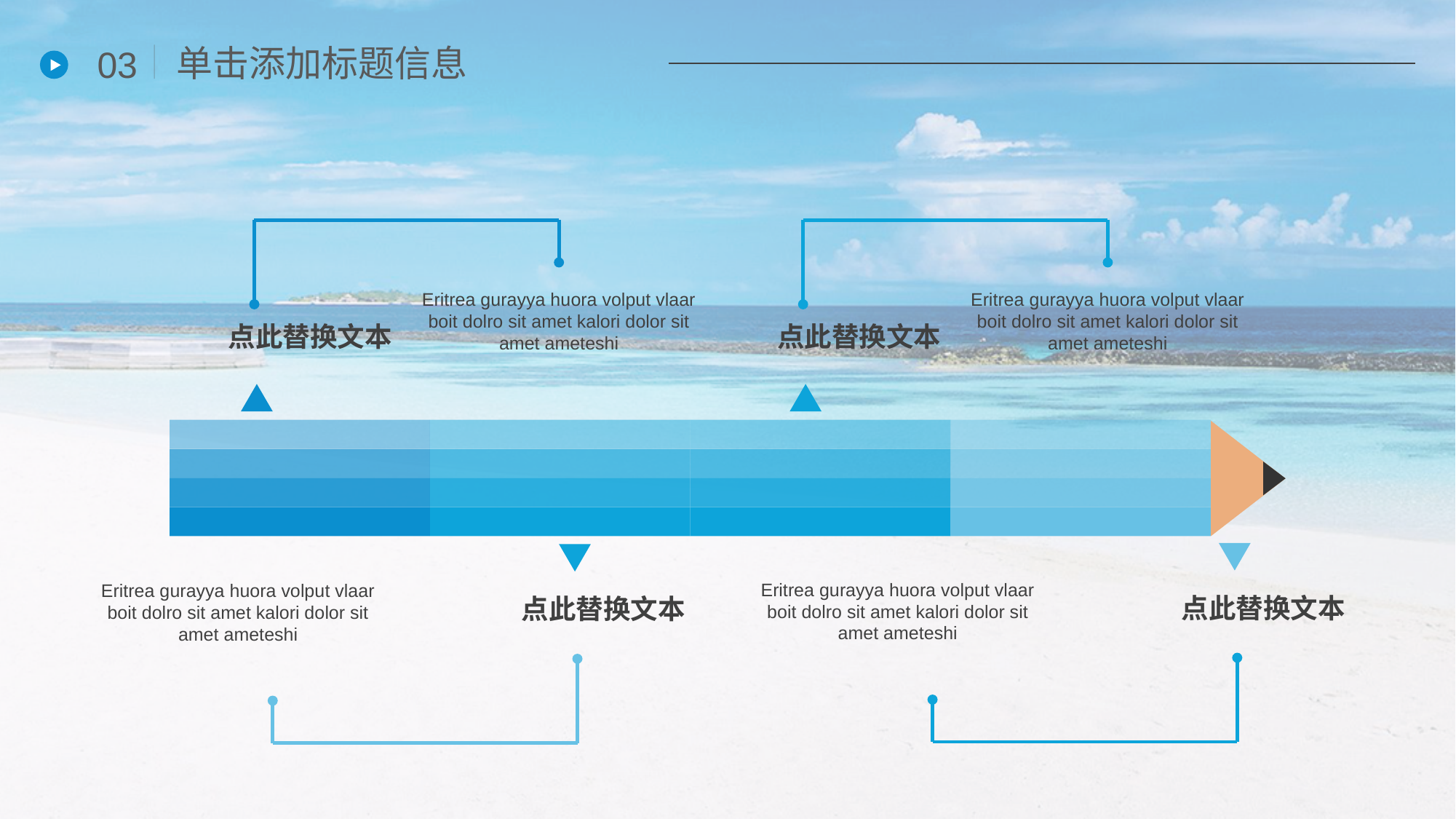

单击添加标题信息
03

Eritrea gurayya huora volput vlaar boit dolro sit amet kalori dolor sit amet ameteshi
Eritrea gurayya huora volput vlaar boit dolro sit amet kalori dolor sit amet ameteshi
点此替换文本
点此替换文本

Eritrea gurayya huora volput vlaar boit dolro sit amet kalori dolor sit amet ameteshi
Eritrea gurayya huora volput vlaar boit dolro sit amet kalori dolor sit amet ameteshi
点此替换文本
点此替换文本